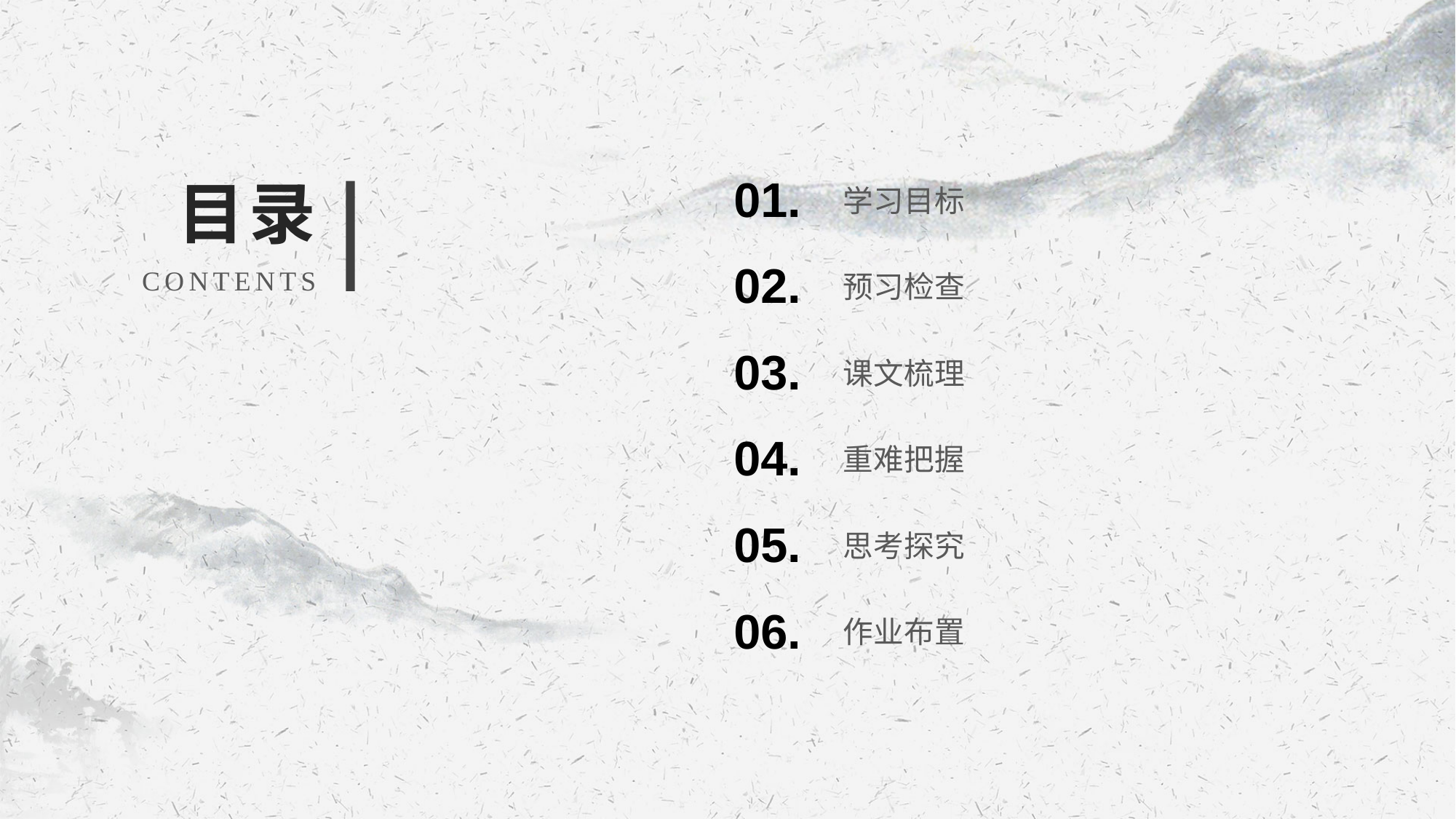

01.
学习目标
目录

02.
预习检查
CONTENTS
03.
课文梳理
04.
重难把握
05.
思考探究
作业布置
06.